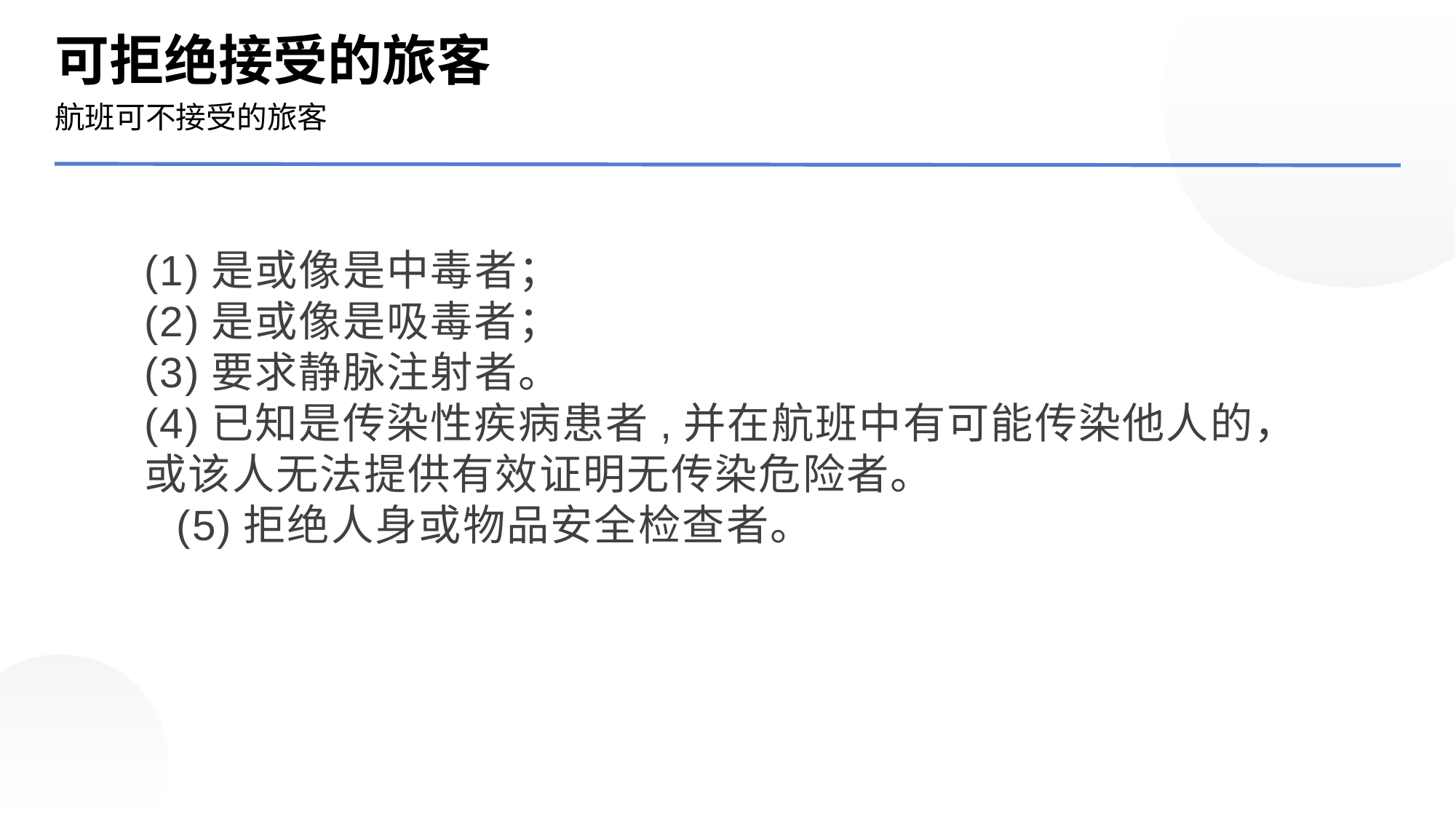

可拒绝接受的旅客
航班可不接受的旅客
(1)是或像是中毒者；(2)是或像是吸毒者；(3)要求静脉注射者。(4)已知是传染性疾病患者,并在航班中有可能传染他人的，或该人无法提供有效证明无传染危险者。(5)拒绝人身或物品安全检查者。